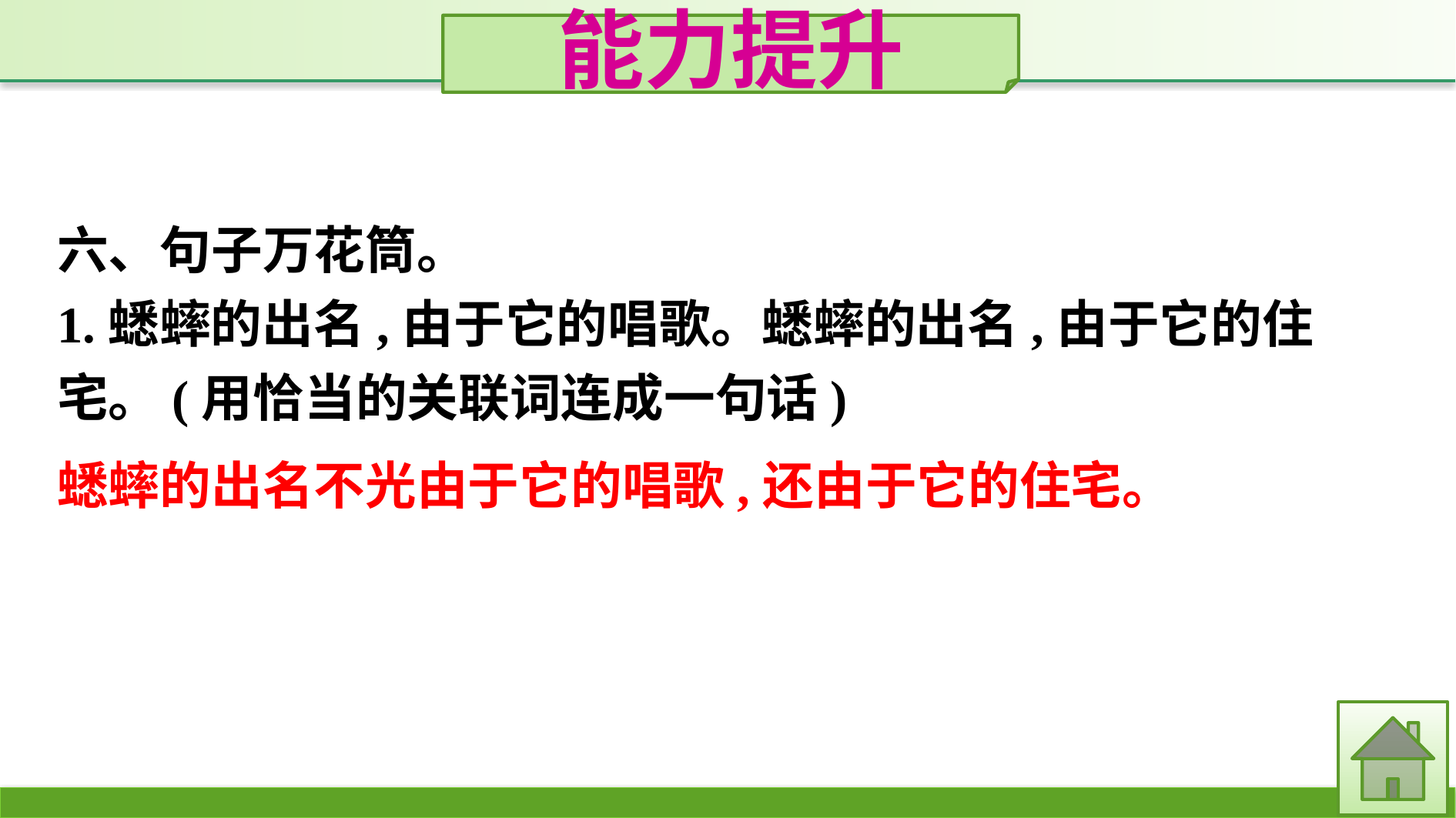

能力提升
六、句子万花筒。
1.蟋蟀的出名,由于它的唱歌。蟋蟀的出名,由于它的住宅。(用恰当的关联词连成一句话)
蟋蟀的出名不光由于它的唱歌,还由于它的住宅。